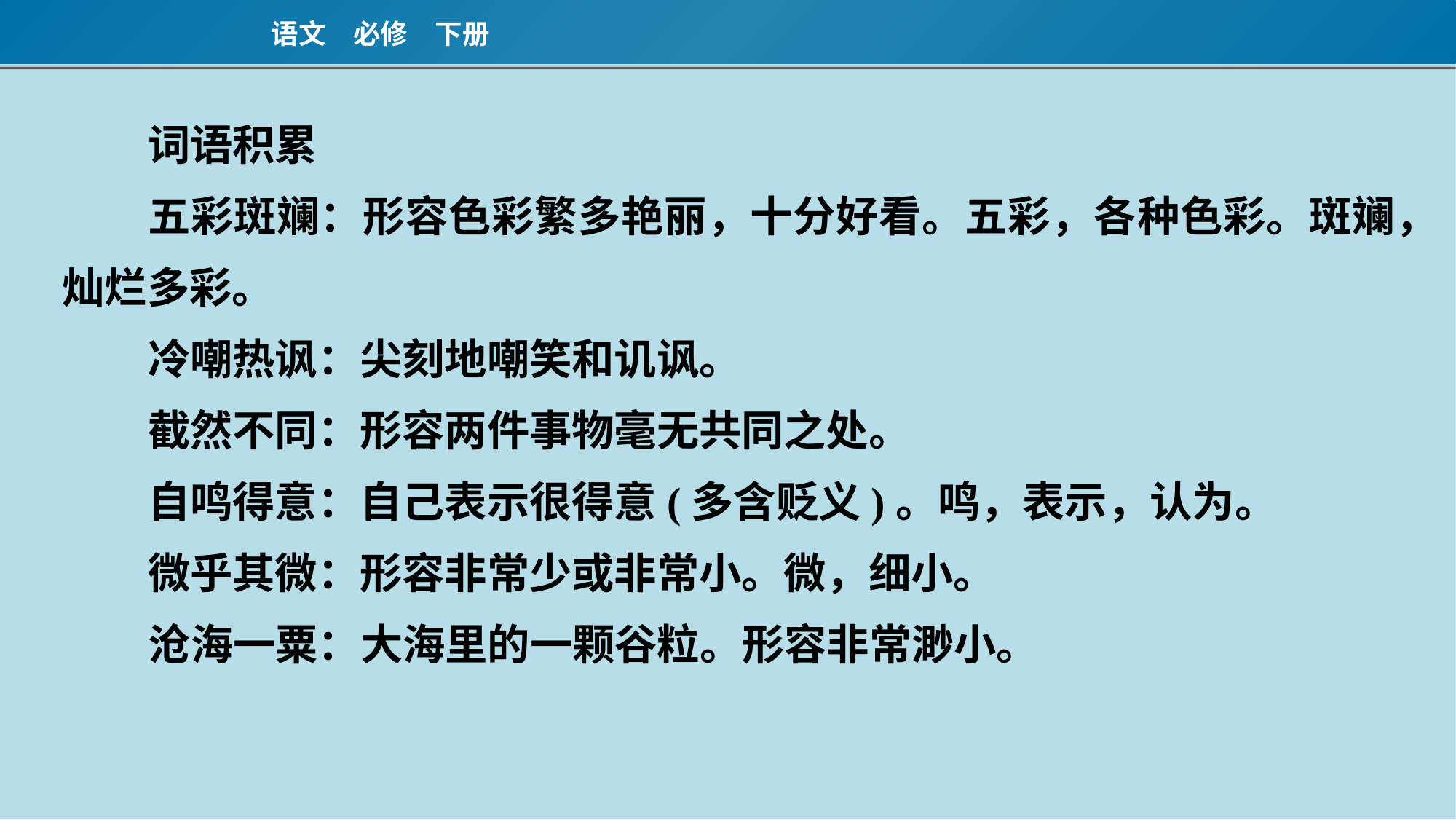

词语积累
五彩斑斓：形容色彩繁多艳丽，十分好看。五彩，各种色彩。斑斓，灿烂多彩。
冷嘲热讽：尖刻地嘲笑和讥讽。
截然不同：形容两件事物毫无共同之处。
自鸣得意：自己表示很得意(多含贬义)。鸣，表示，认为。
微乎其微：形容非常少或非常小。微，细小。
沧海一粟：大海里的一颗谷粒。形容非常渺小。